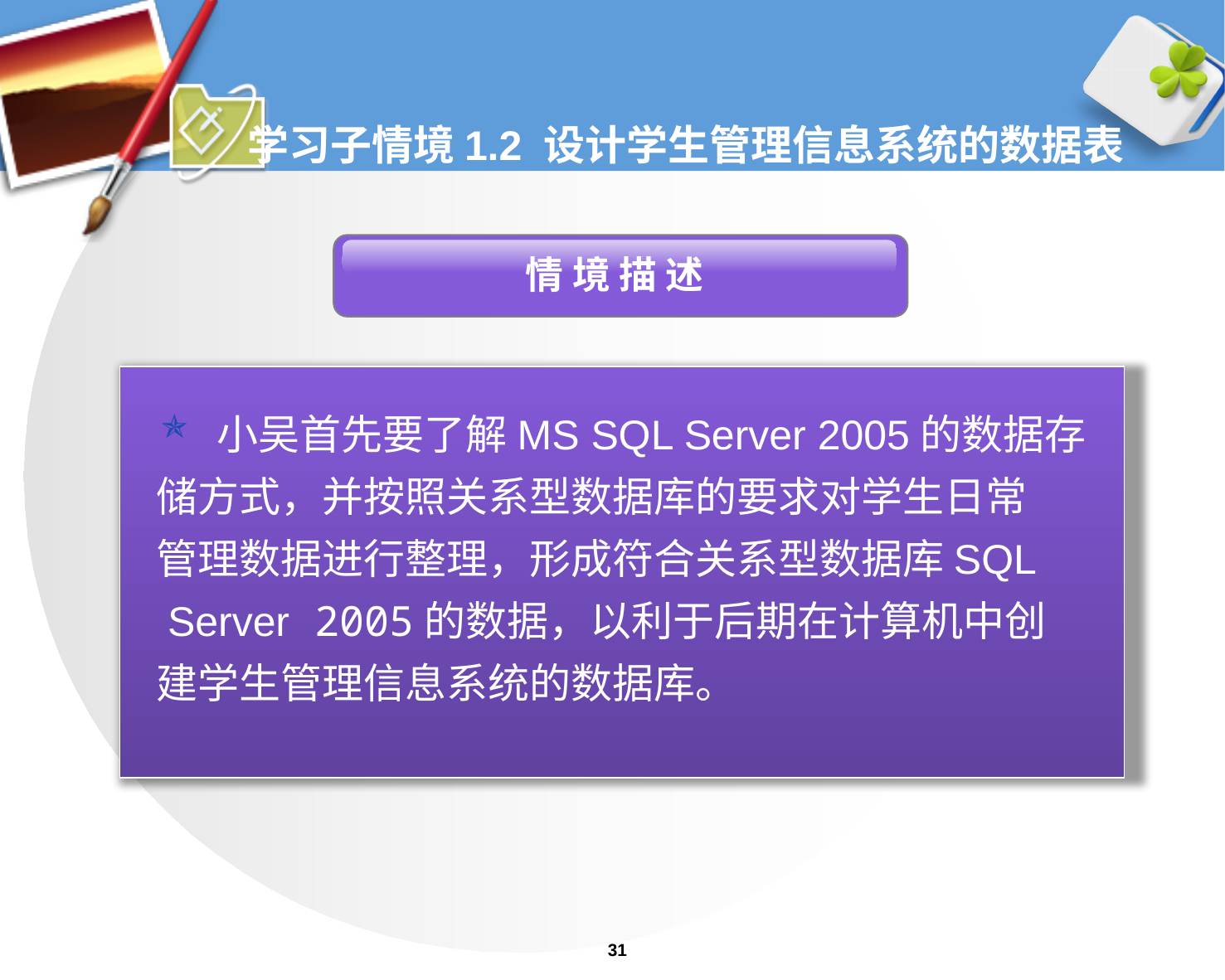

# 学习子情境1.2 设计学生管理信息系统的数据表

  情 境 描 述

小吴首先要了解MS SQL Server 2005的数据存
储方式，并按照关系型数据库的要求对学生日常
管理数据进行整理，形成符合关系型数据库SQL
 Server 2005的数据，以利于后期在计算机中创
建学生管理信息系统的数据库。
31